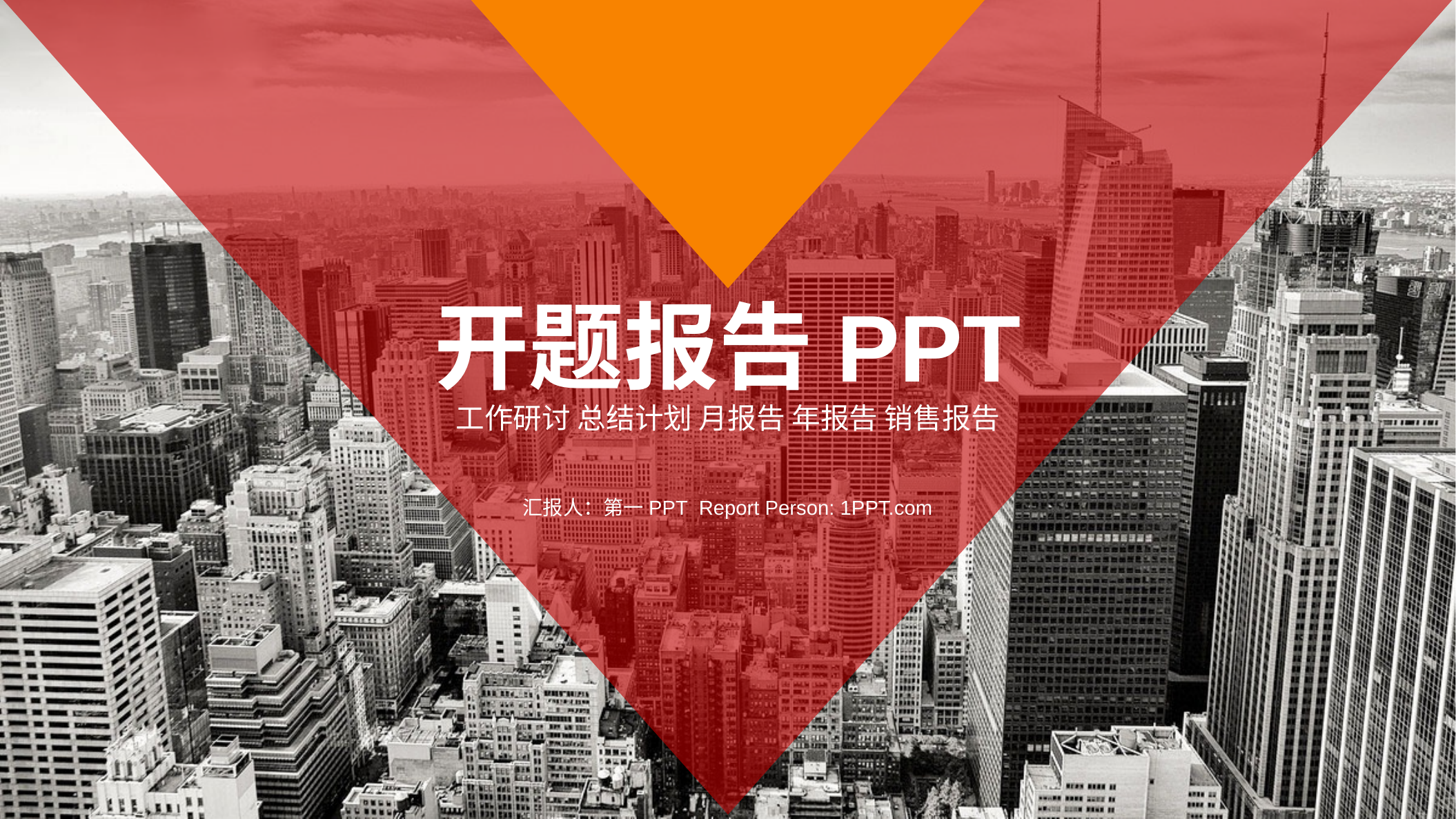

开题报告PPT
工作研讨 总结计划 月报告 年报告 销售报告
汇报人：第一PPT  Report Person: 1PPT.com